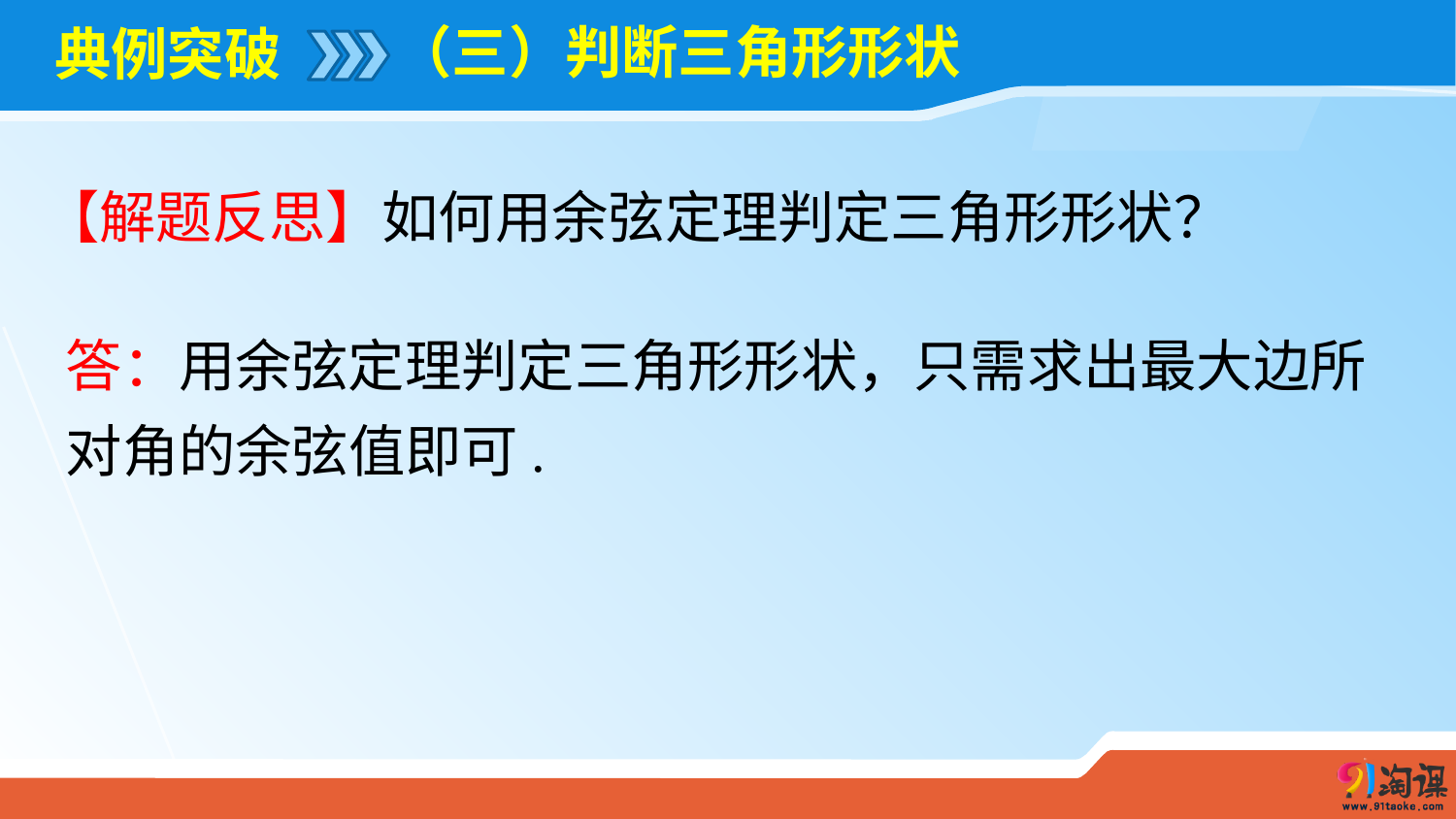

（三）判断三角形形状
# 典例突破
【解题反思】如何用余弦定理判定三角形形状？
答：用余弦定理判定三角形形状，只需求出最大边所对角的余弦值即可.